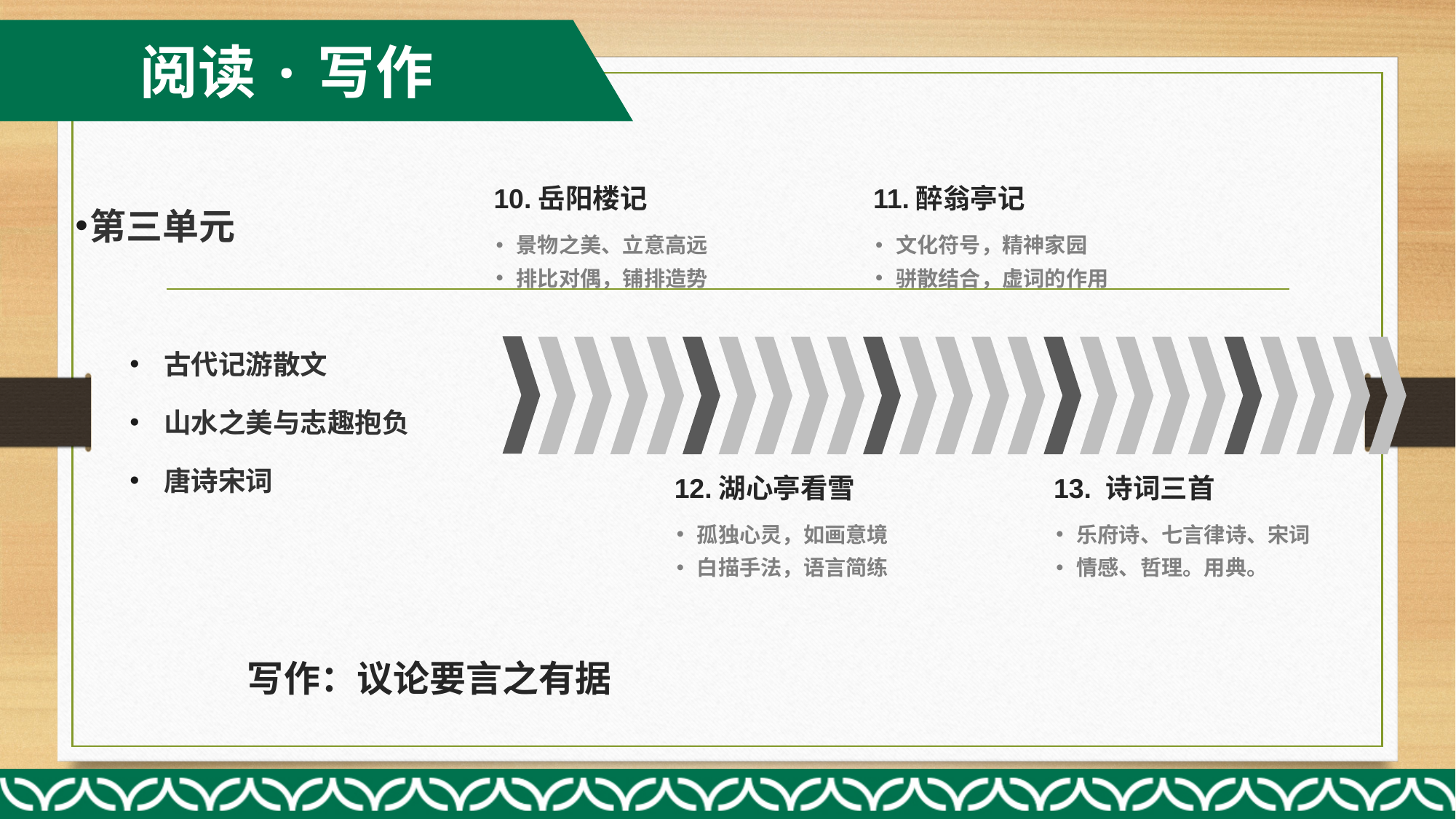

阅读·写作

第三单元

古代记游散文
山水之美与志趣抱负
唐诗宋词
10.岳阳楼记
11.醉翁亭记
景物之美、立意高远
排比对偶，铺排造势
文化符号，精神家园
骈散结合，虚词的作用

12.湖心亭看雪
13. 诗词三首
孤独心灵，如画意境
白描手法，语言简练

乐府诗、七言律诗、宋词
情感、哲理。用典。
写作：议论要言之有据